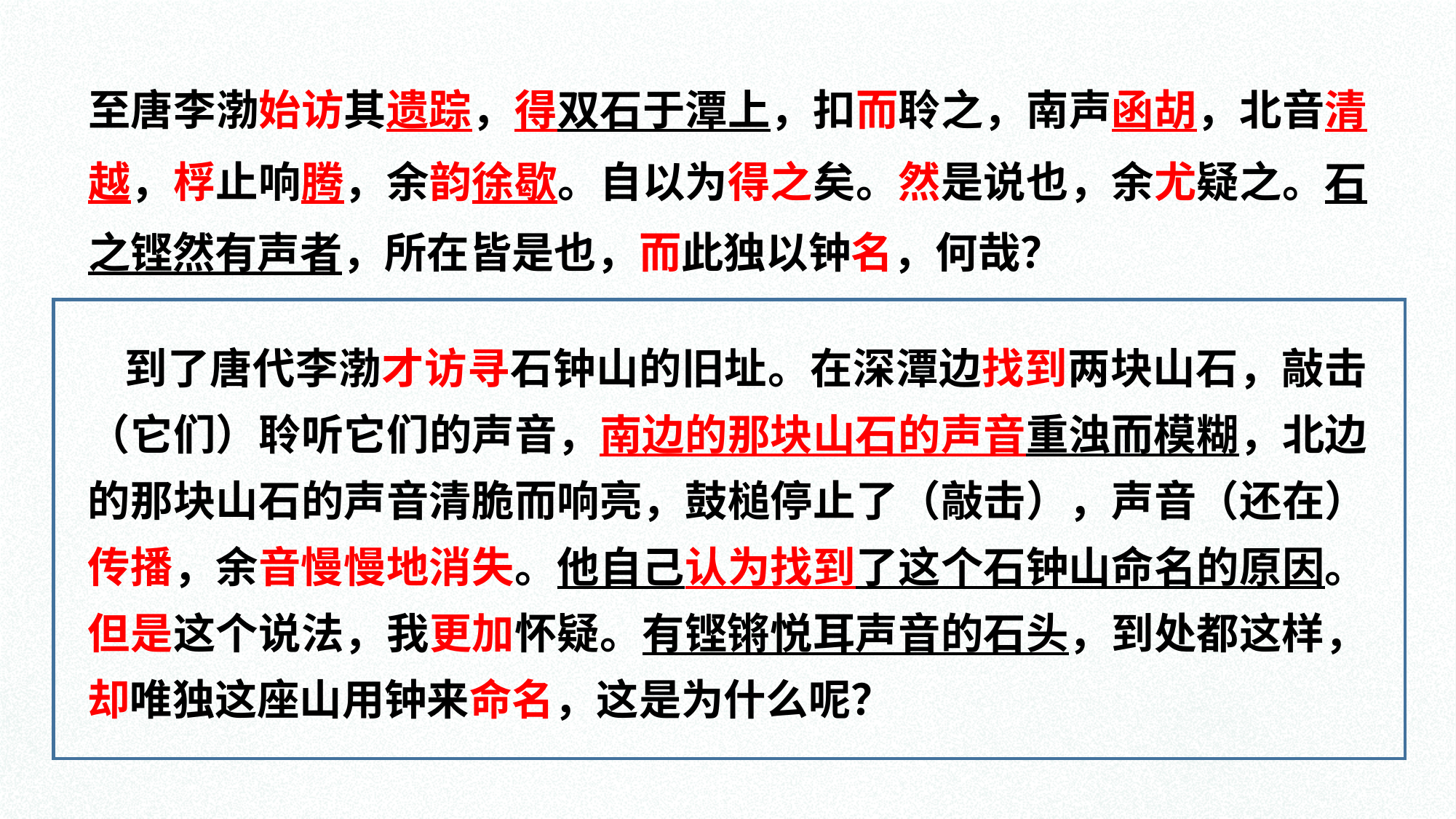

至唐李渤始访其遗踪，得双石于潭上，扣而聆之，南声函胡，北音清越，桴止响腾，余韵徐歇。自以为得之矣。然是说也，余尤疑之。石之铿然有声者，所在皆是也，而此独以钟名，何哉？

到了唐代李渤才访寻石钟山的旧址。在深潭边找到两块山石，敲击（它们）聆听它们的声音，南边的那块山石的声音重浊而模糊，北边的那块山石的声音清脆而响亮，鼓槌停止了（敲击），声音（还在）传播，余音慢慢地消失。他自己认为找到了这个石钟山命名的原因。但是这个说法，我更加怀疑。有铿锵悦耳声音的石头，到处都这样，却唯独这座山用钟来命名，这是为什么呢？